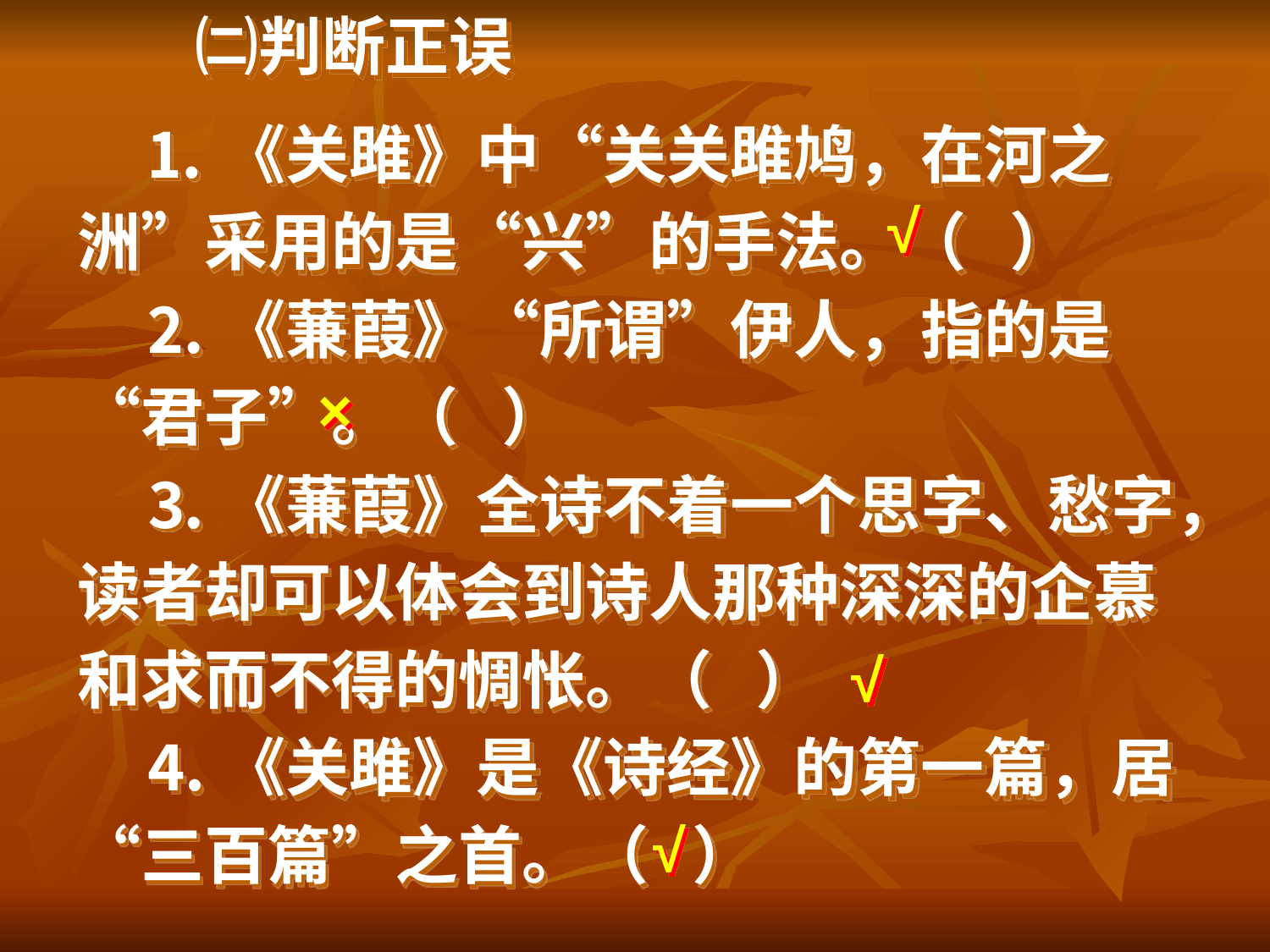

㈡判断正误
  ⒈《关雎》中“关关雎鸠，在河之洲”采用的是“兴”的手法。（   ）
  ⒉《蒹葭》“所谓”伊人，指的是“君子”。（   ）
  ⒊《蒹葭》全诗不着一个思字、愁字，读者却可以体会到诗人那种深深的企慕和求而不得的惆怅。（   ）
  ⒋《关雎》是《诗经》的第一篇，居“三百篇”之首。（   ）
√
×
√
√